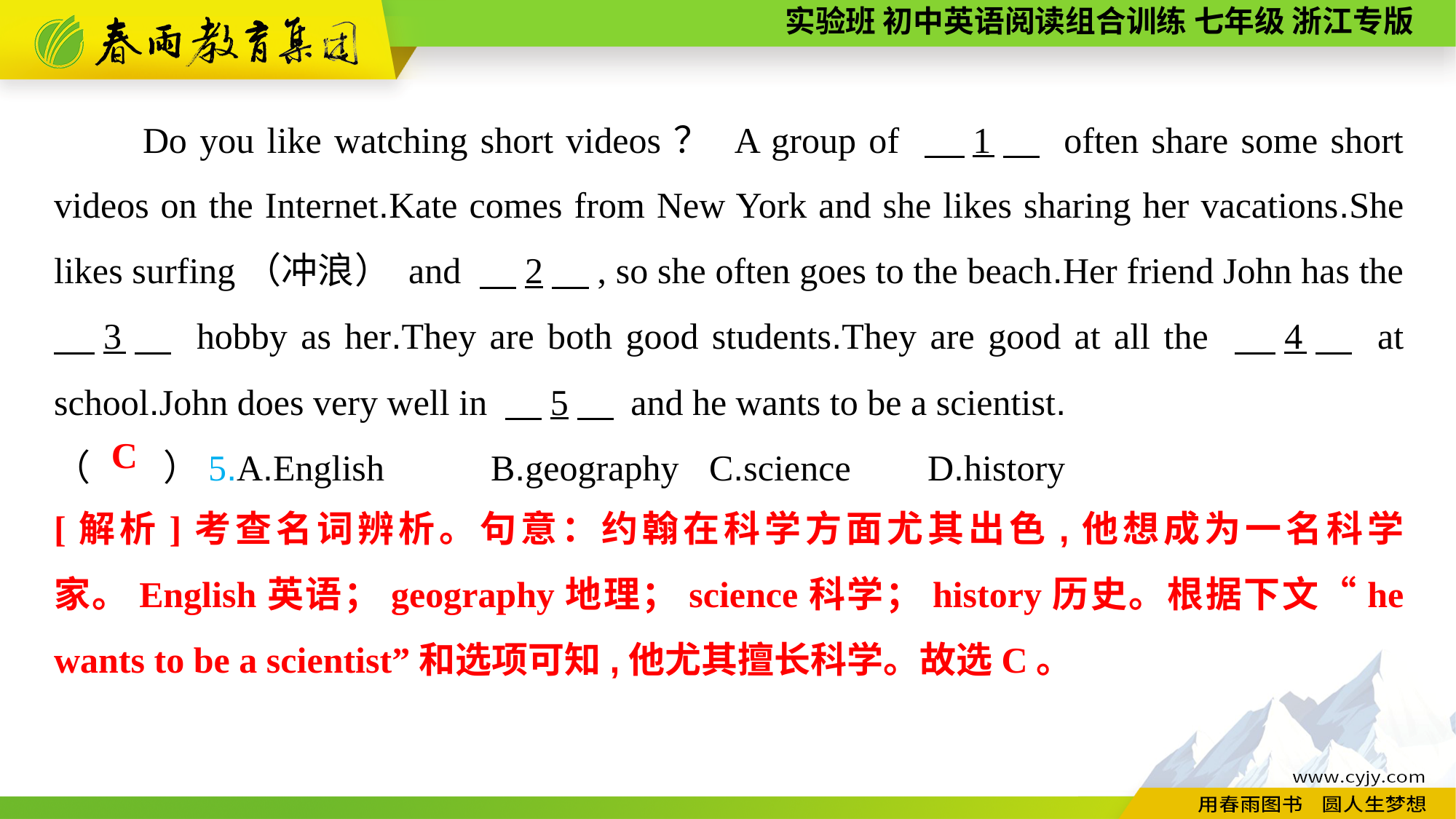

Do you like watching short videos？ A group of 　1　 often share some short videos on the Internet.Kate comes from New York and she likes sharing her vacations.She likes surfing（冲浪） and 　2　, so she often goes to the beach.Her friend John has the 　3　 hobby as her.They are both good students.They are good at all the 　4　 at school.John does very well in 　5　 and he wants to be a scientist.
（　　）5.A.English	B.geography	C.science	D.history
C
[解析]考查名词辨析。句意：约翰在科学方面尤其出色,他想成为一名科学家。English英语；geography地理；science科学；history历史。根据下文“he wants to be a scientist”和选项可知,他尤其擅长科学。故选C。